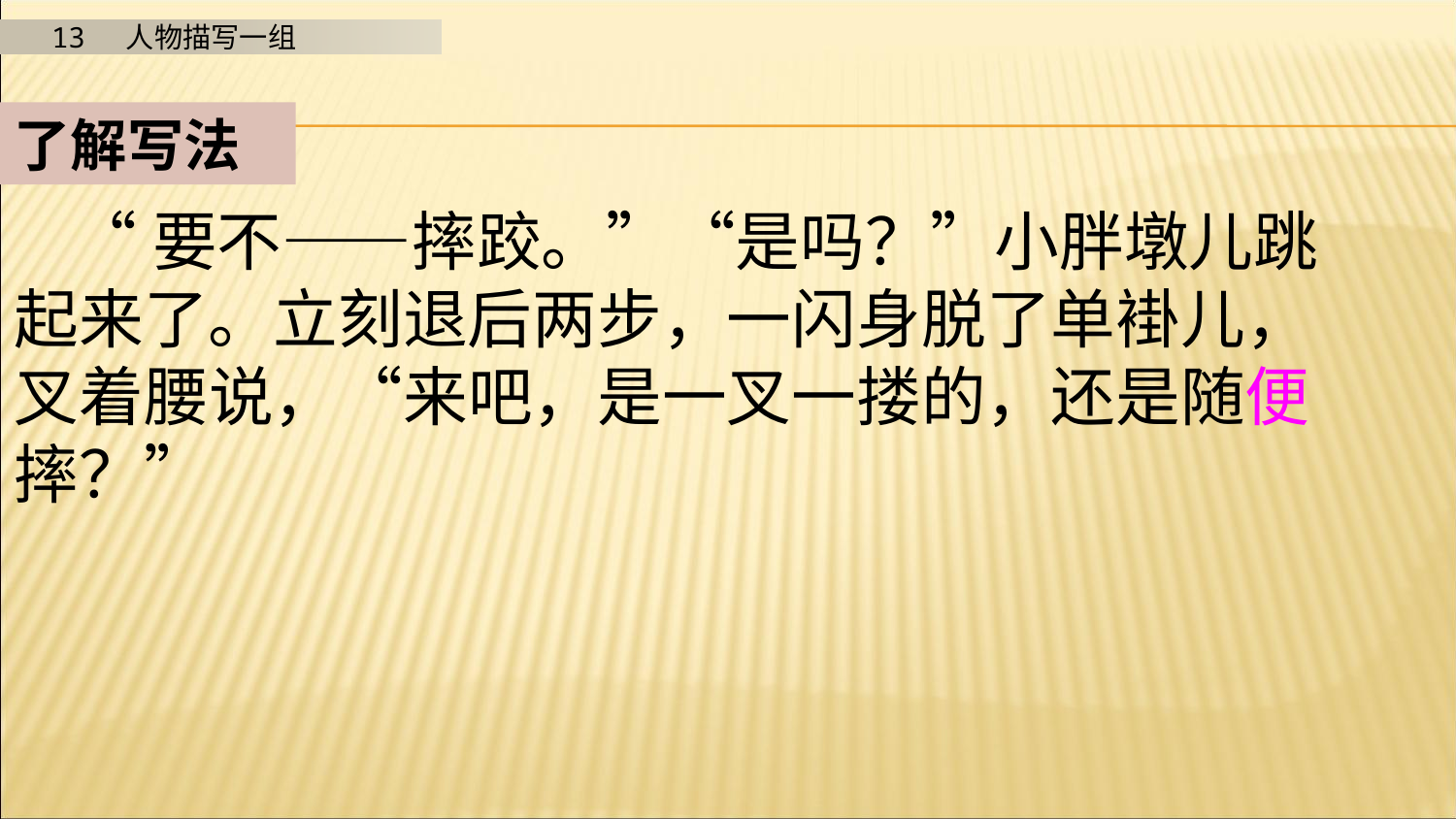

了解写法
    “要不――摔跤。”“是吗？”小胖墩儿跳起来了。立刻退后两步，一闪身脱了单褂儿，叉着腰说，“来吧，是一叉一搂的，还是随便摔？”